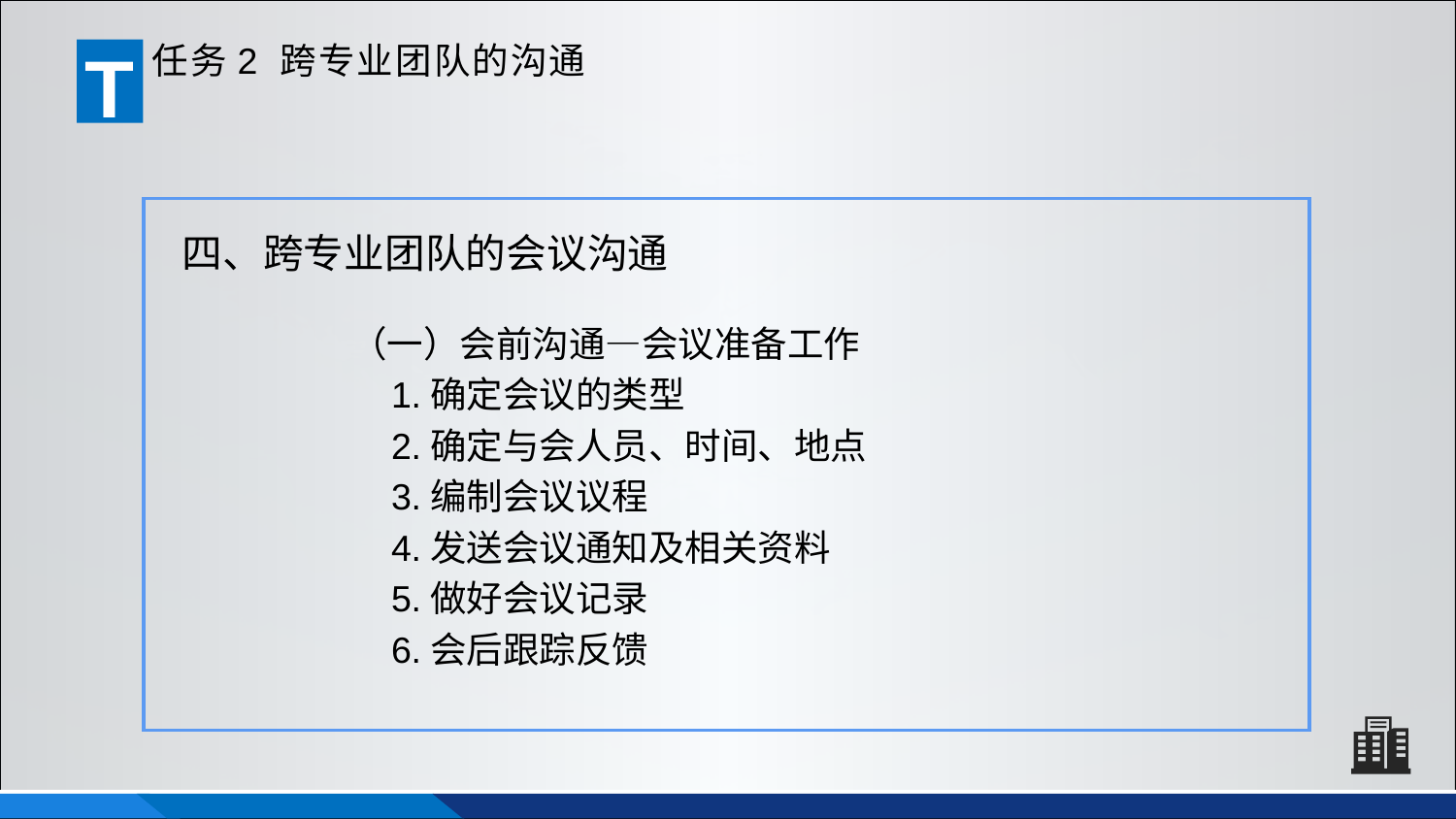

T
任务2 跨专业团队的沟通

四、跨专业团队的会议沟通
（一）会前沟通—会议准备工作
    1.确定会议的类型
    2.确定与会人员、时间、地点
    3.编制会议议程
    4.发送会议通知及相关资料
    5.做好会议记录
    6.会后跟踪反馈